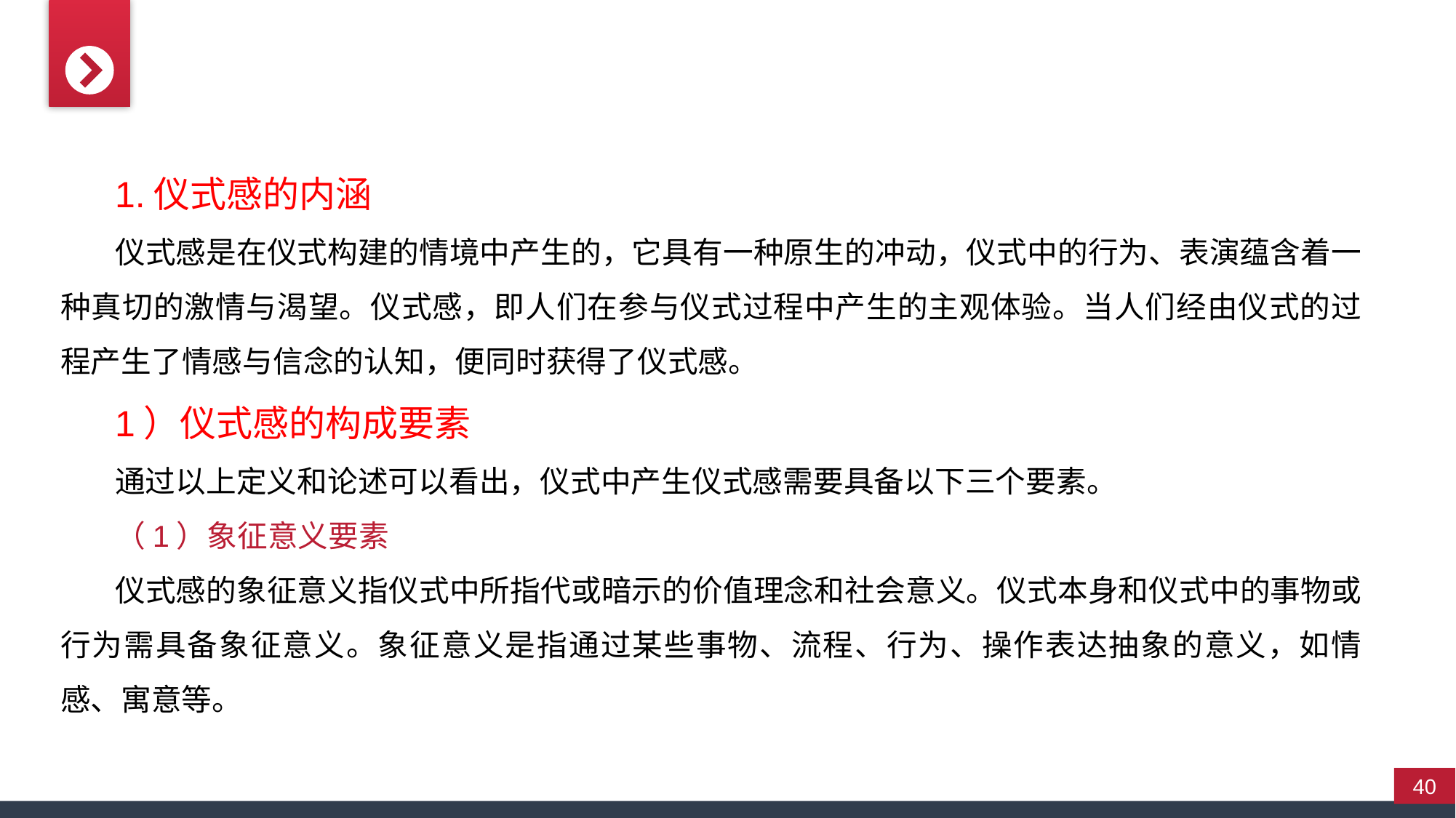

1.仪式感的内涵
仪式感是在仪式构建的情境中产生的，它具有一种原生的冲动，仪式中的行为、表演蕴含着一种真切的激情与渴望。仪式感，即人们在参与仪式过程中产生的主观体验。当人们经由仪式的过程产生了情感与信念的认知，便同时获得了仪式感。
1）仪式感的构成要素
通过以上定义和论述可以看出，仪式中产生仪式感需要具备以下三个要素。
（1）象征意义要素
仪式感的象征意义指仪式中所指代或暗示的价值理念和社会意义。仪式本身和仪式中的事物或行为需具备象征意义。象征意义是指通过某些事物、流程、行为、操作表达抽象的意义，如情感、寓意等。